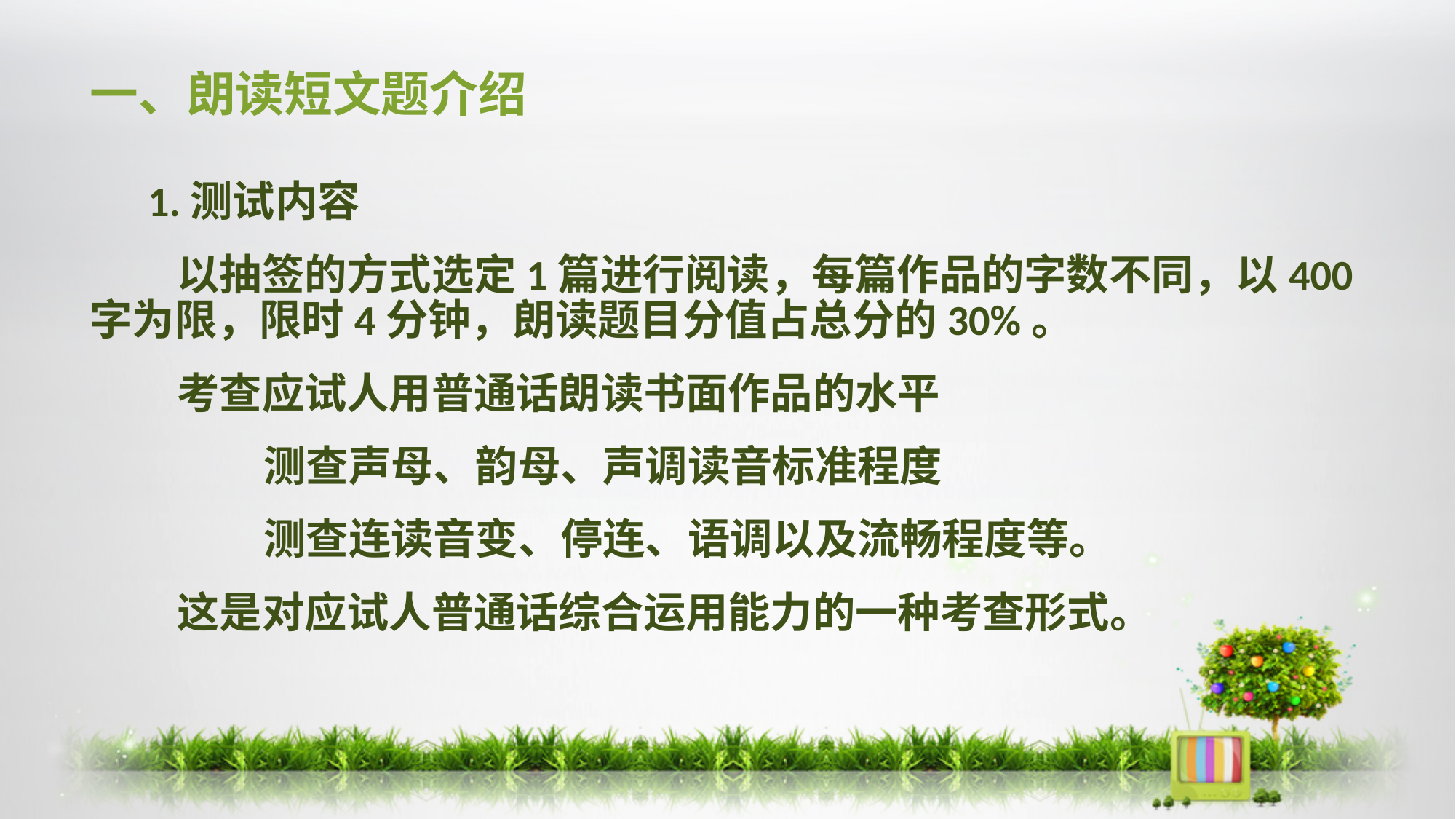

# 一、朗读短文题介绍
      1.测试内容
        以抽签的方式选定1篇进行阅读，每篇作品的字数不同，以400字为限，限时4分钟，朗读题目分值占总分的30%。
        考查应试人用普通话朗读书面作品的水平
                 测查声母、韵母、声调读音标准程度
                 测查连读音变、停连、语调以及流畅程度等。
        这是对应试人普通话综合运用能力的一种考查形式。